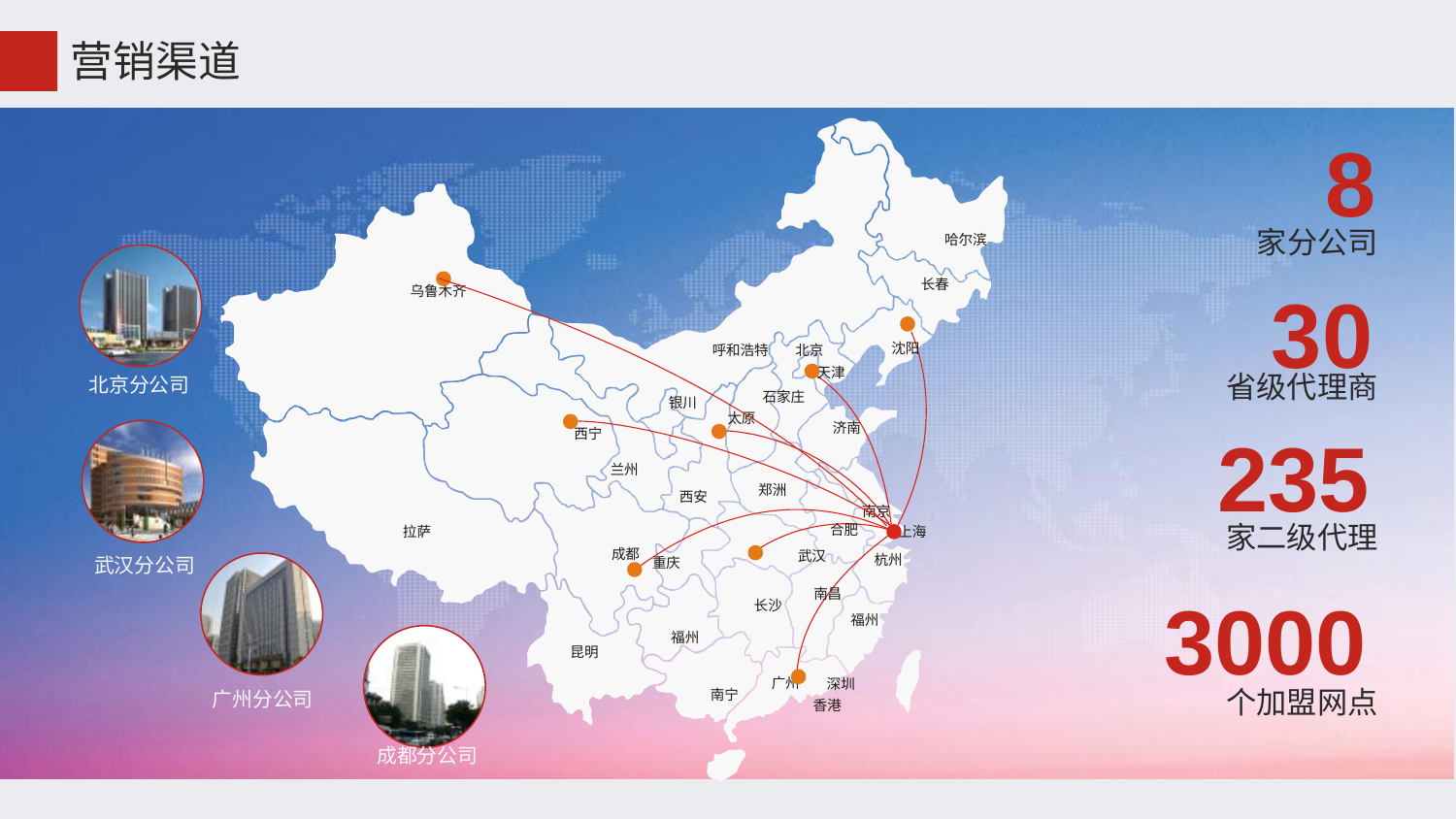

营销渠道

8
家分公司
哈尔滨

30
长春

乌鲁木齐

沈阳
呼和浩特
北京
省级代理商
天津
北京分公司

石家庄
银川
太原
235
济南

西宁

兰州
郑洲
西安
南京

家二级代理
合肥
拉萨

上海

成都
武汉
杭州
武汉分公司

重庆
3000
南昌
长沙
福州

福州
昆明
广州
深圳
个加盟网点
南宁
广州分公司
香港
成都分公司